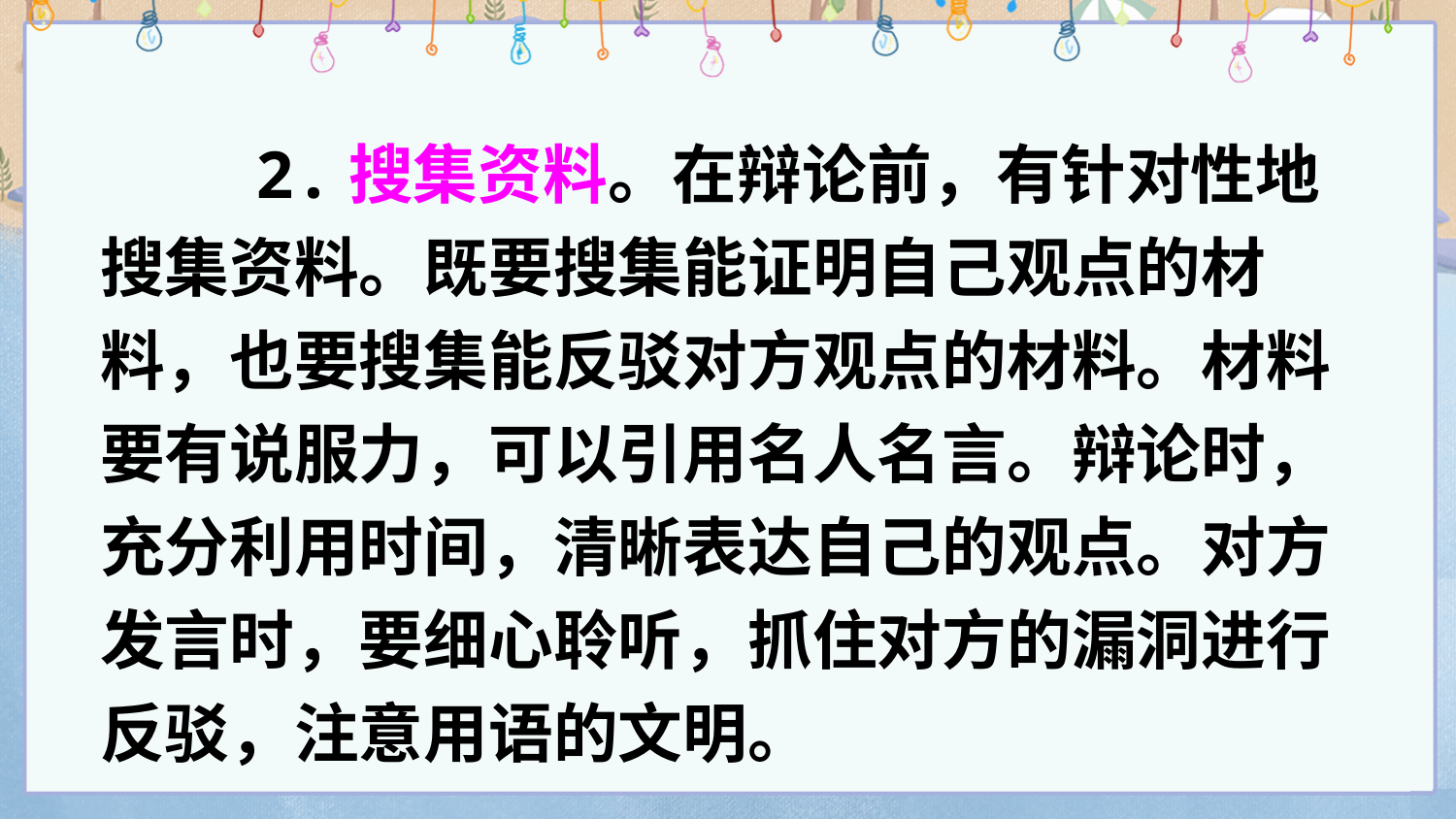

2.搜集资料。在辩论前，有针对性地搜集资料。既要搜集能证明自己观点的材料，也要搜集能反驳对方观点的材料。材料要有说服力，可以引用名人名言。辩论时，充分利用时间，清晰表达自己的观点。对方发言时，要细心聆听，抓住对方的漏洞进行反驳，注意用语的文明。